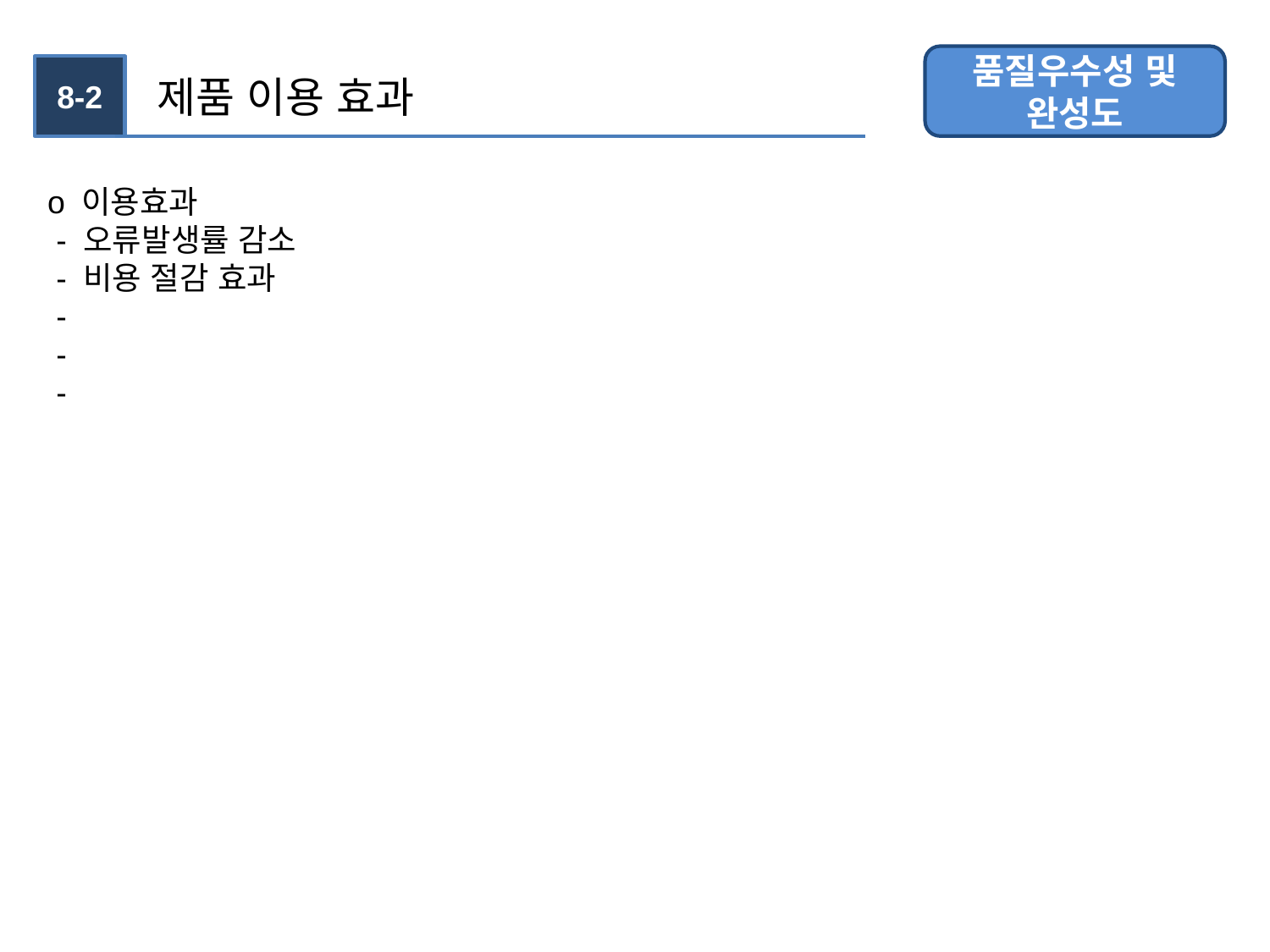

품질우수성 및 완성도
8-2
제품 이용 효과
o 이용효과
 - 오류발생률 감소
 - 비용 절감 효과
 -
 -
 -